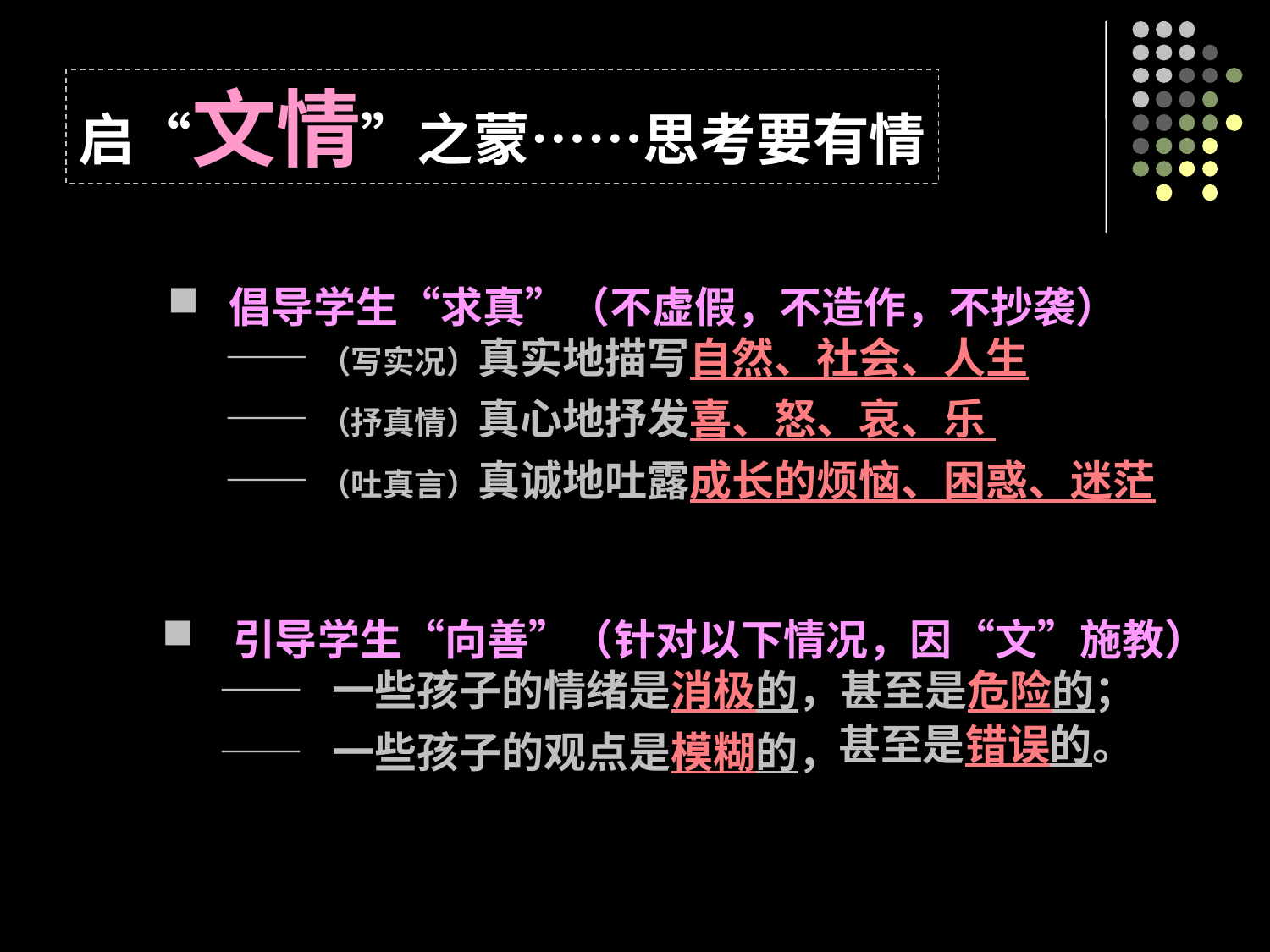

启“文情”之蒙……思考要有情
  倡导学生“求真”（不虚假，不造作，不抄袭）
      ——（写实况）真实地描写自然、社会、人生
      ——（抒真情）真心地抒发喜、怒、哀、乐
      ——（吐真言）真诚地吐露成长的烦恼、困惑、迷茫
   引导学生“向善”（针对以下情况，因“文”施教）
      ——  一些孩子的情绪是消极的，甚至是危险的；
      ——  一些孩子的观点是模糊的，
甚至是错误的。